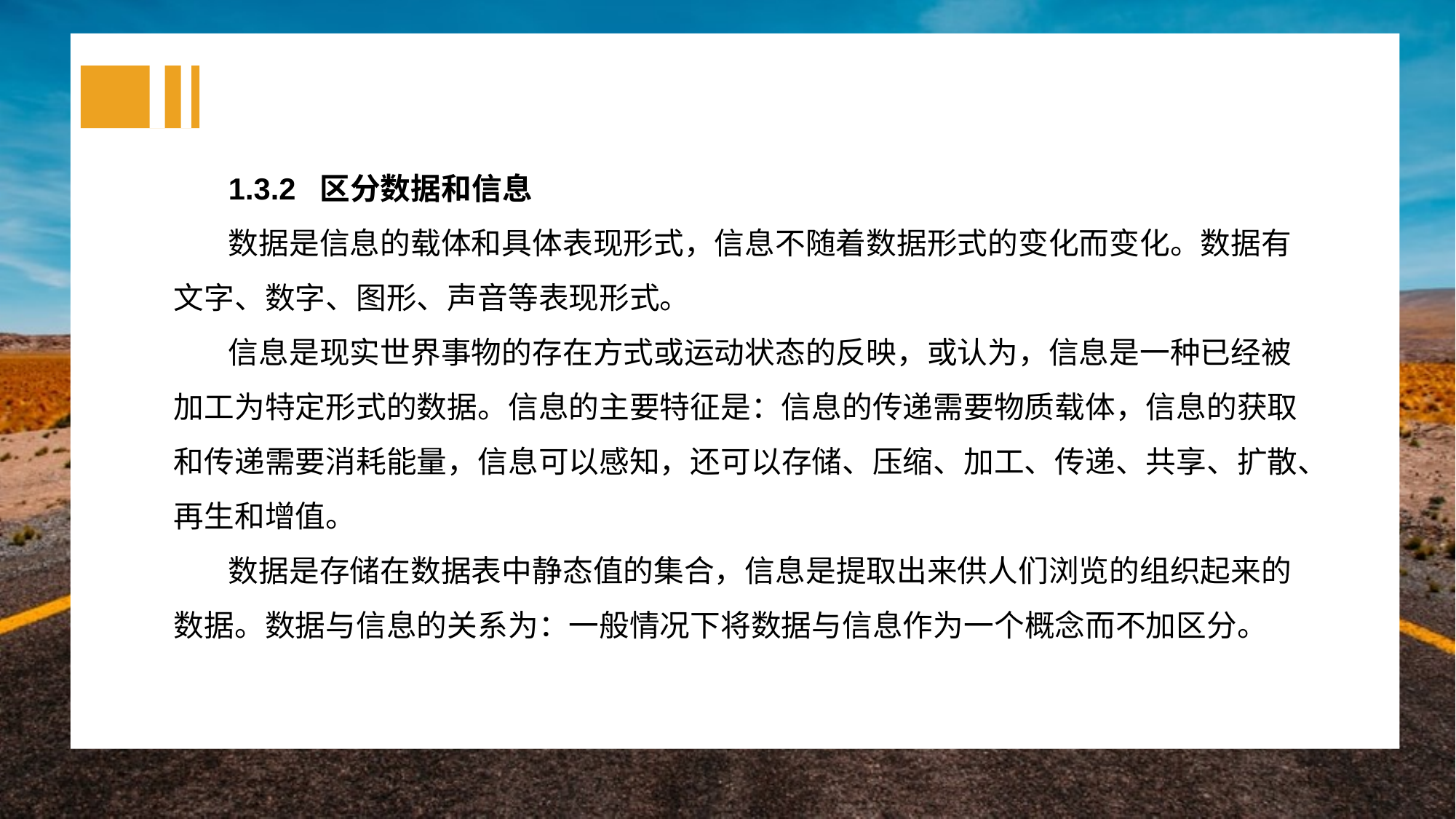

1.3.2  区分数据和信息
数据是信息的载体和具体表现形式，信息不随着数据形式的变化而变化。数据有文字、数字、图形、声音等表现形式。
信息是现实世界事物的存在方式或运动状态的反映，或认为，信息是一种已经被加工为特定形式的数据。信息的主要特征是：信息的传递需要物质载体，信息的获取和传递需要消耗能量，信息可以感知，还可以存储、压缩、加工、传递、共享、扩散、再生和增值。
数据是存储在数据表中静态值的集合，信息是提取出来供人们浏览的组织起来的数据。数据与信息的关系为：一般情况下将数据与信息作为一个概念而不加区分。